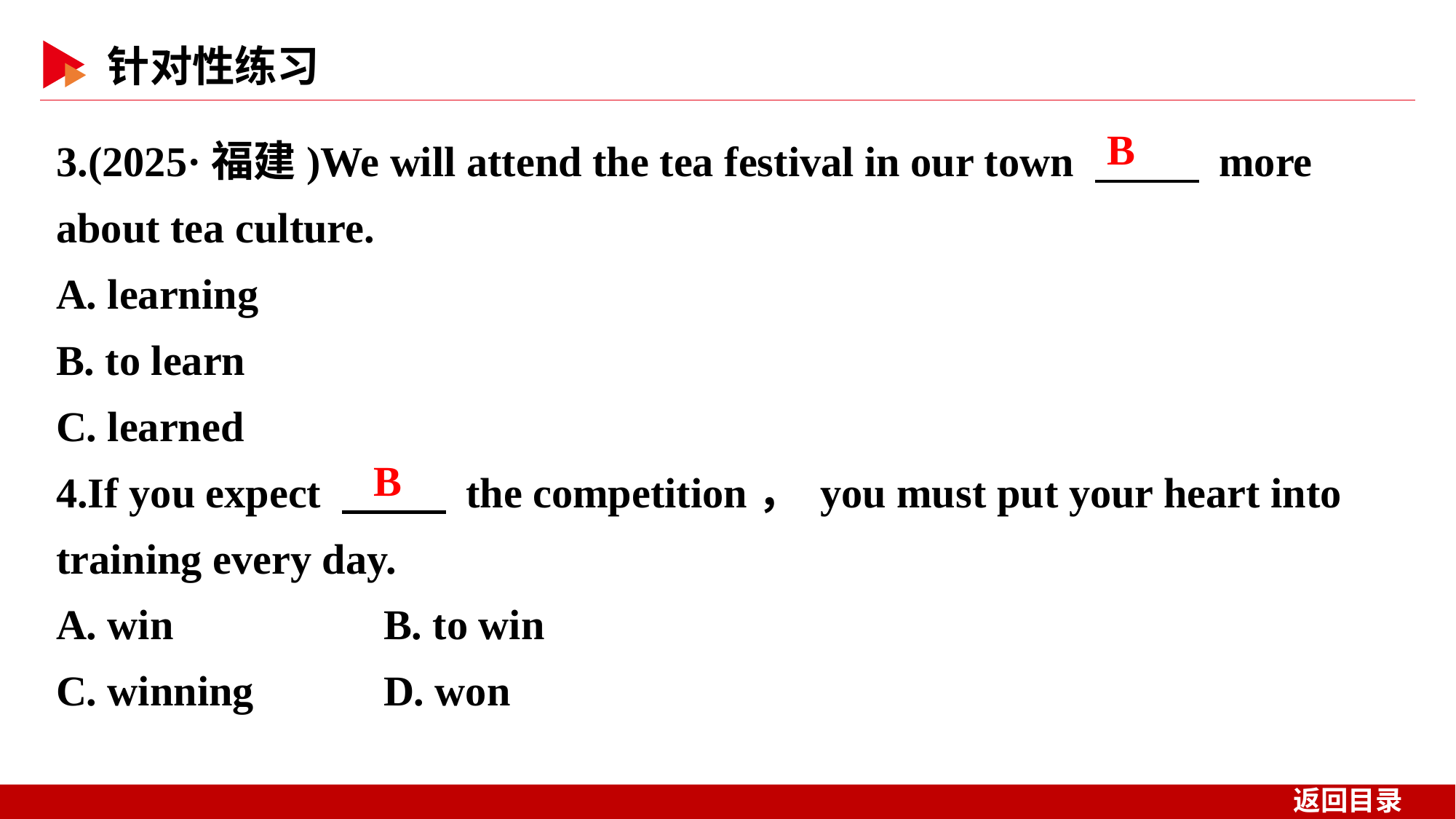

3.(2025·福建)We will attend the tea festival in our town 　  　 more about tea culture.
A. learning
B. to learn
C. learned
4.If you expect 　  　 the competition， you must put your heart into training every day.
A. win                	B. to win
C. winning          	D. won
B
B